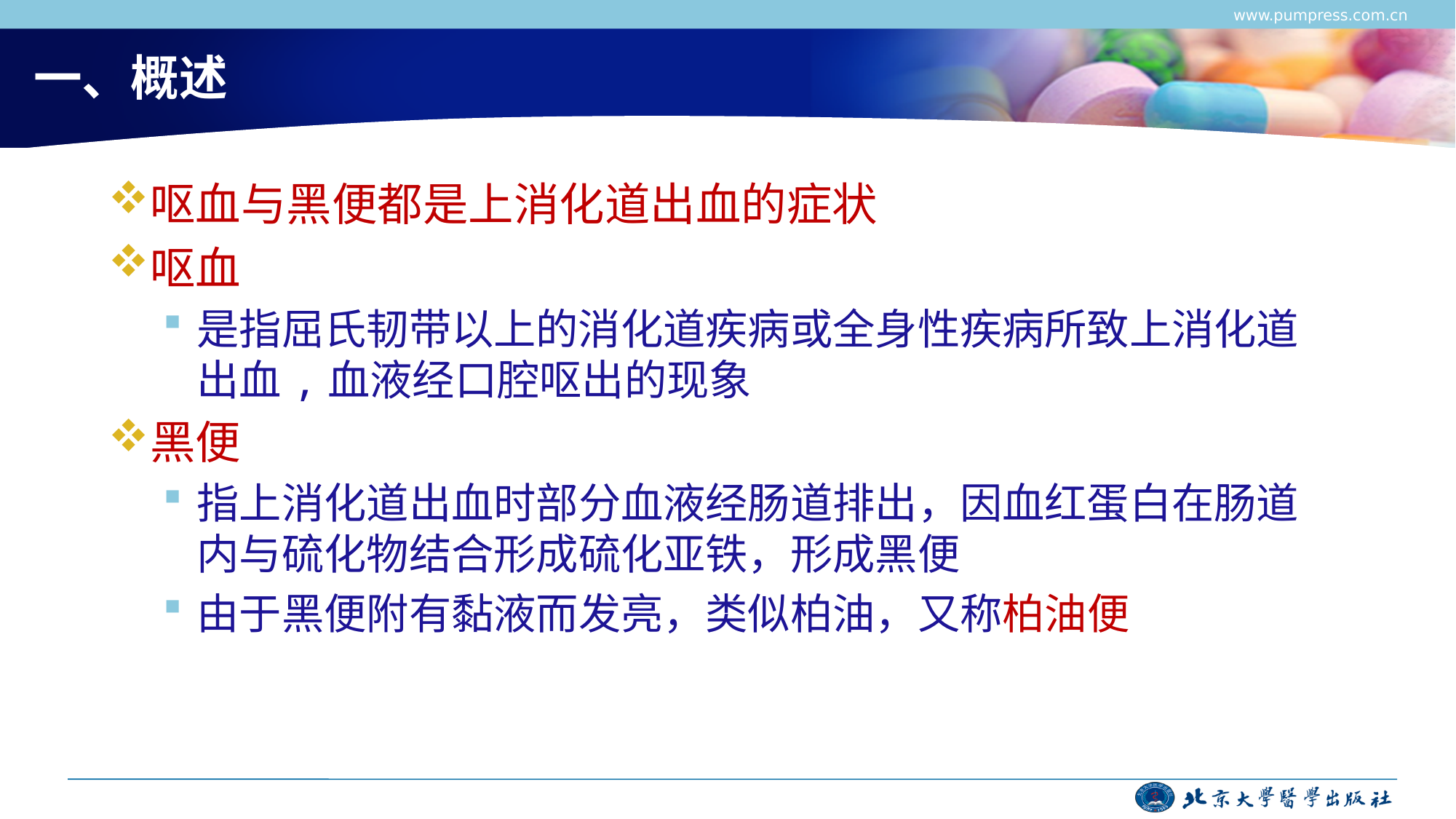

www.pumpress.com.cn
# 一、概述
呕血与黑便都是上消化道出血的症状
呕血
是指屈氏韧带以上的消化道疾病或全身性疾病所致上消化道出血,血液经口腔呕出的现象
黑便
指上消化道出血时部分血液经肠道排出，因血红蛋白在肠道内与硫化物结合形成硫化亚铁，形成黑便
由于黑便附有黏液而发亮，类似柏油，又称柏油便